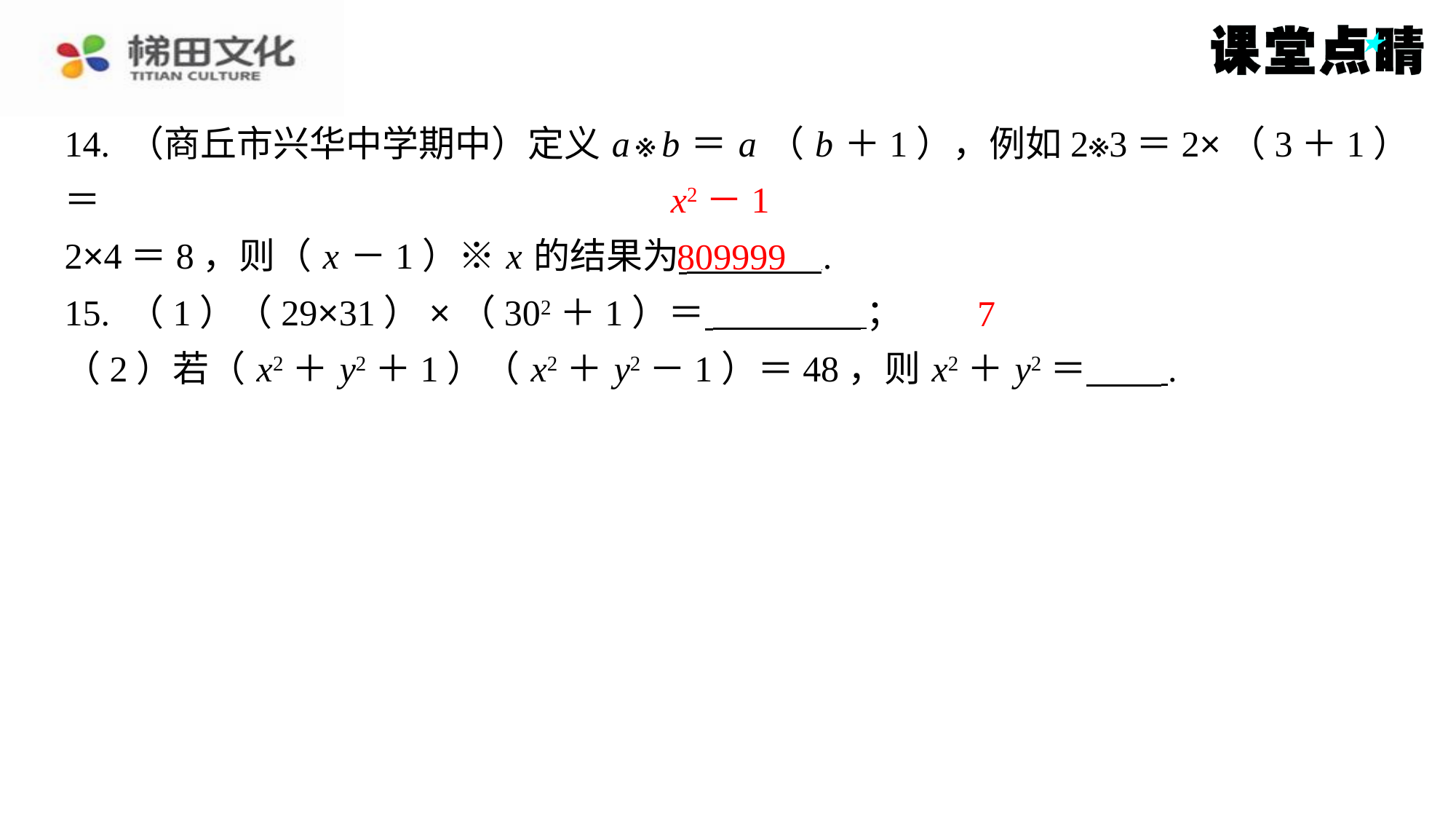

14. （商丘市兴华中学期中）定义 a ※ b ＝ a （ b ＋1），例如2※3＝2×（3＋1）＝
2×4＝8，则（ x －1）※ x 的结果为                      ⁠.
15. （1）（29×31）×（302＋1）＝                        ⁠；
（2）若（ x2＋ y2＋1）（ x2＋ y2－1）＝48，则 x2＋ y2＝            ⁠.
x2－1
809999
7